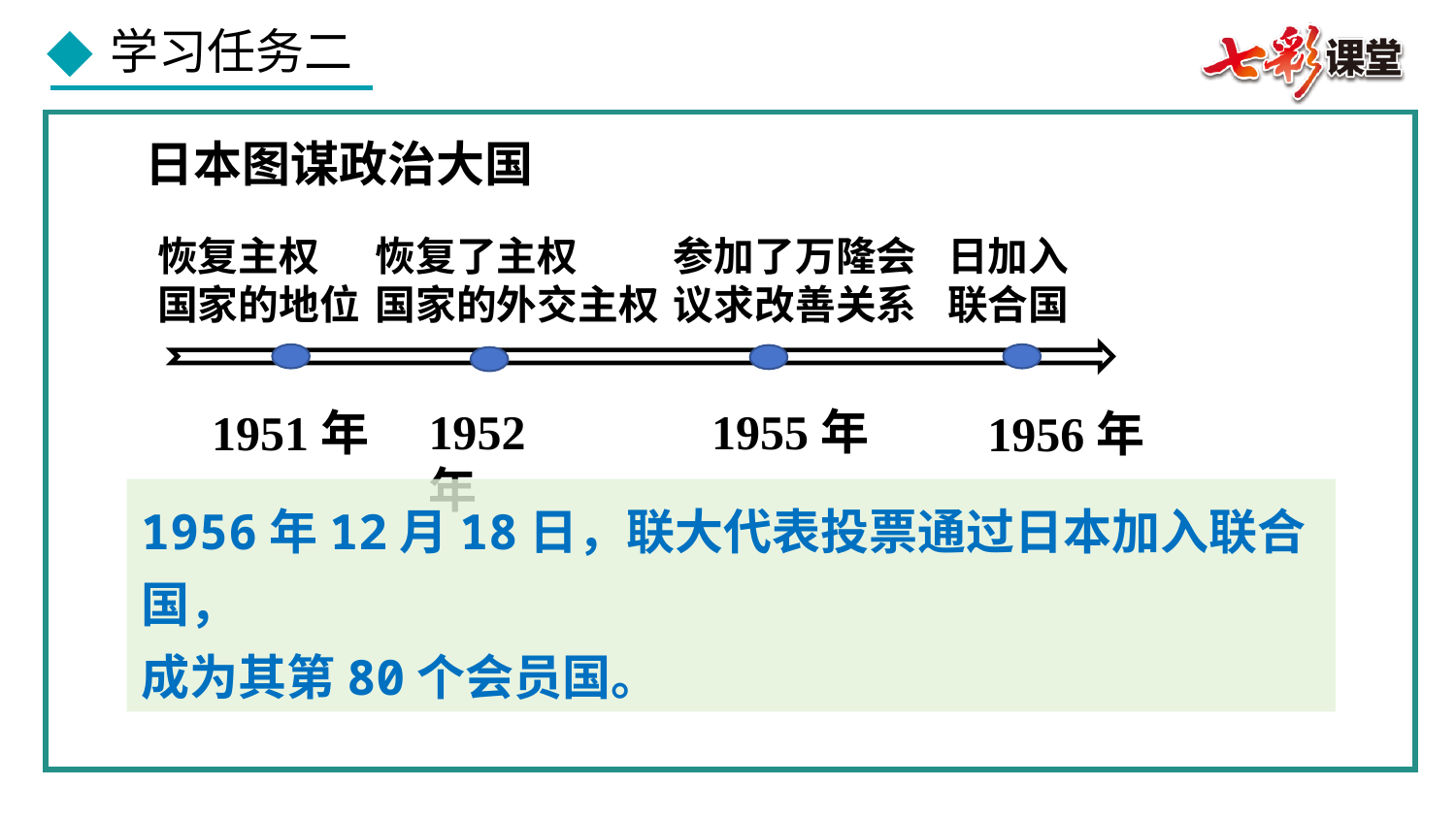

日本图谋政治大国
恢复主权
国家的地位
恢复了主权
国家的外交主权
日加入
联合国
参加了万隆会议求改善关系

1955年
1952年
1951年
1956年
1956年12月18日，联大代表投票通过日本加入联合国，
成为其第80个会员国。